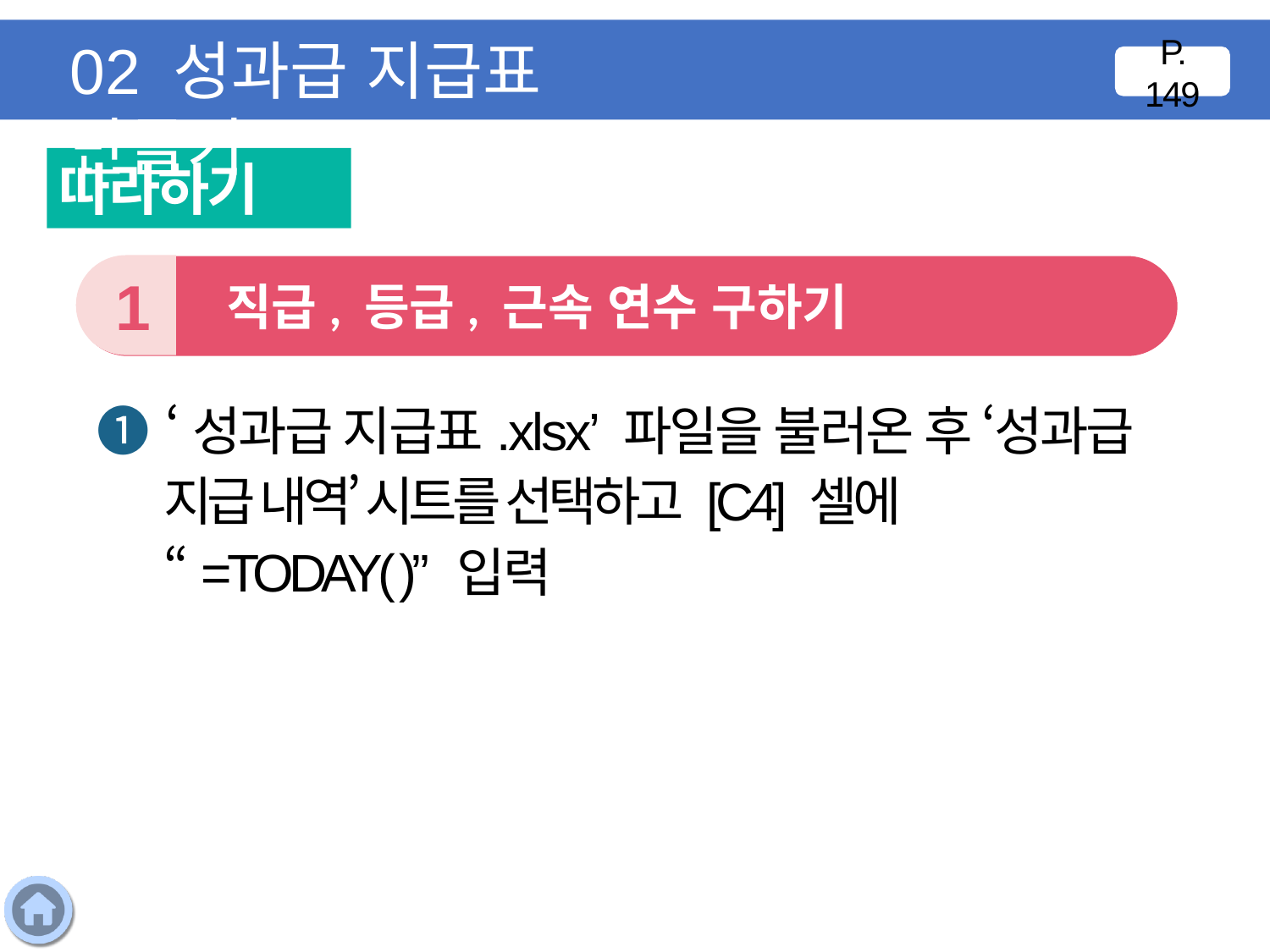

02 성과급 지급표 만들기
P. 149
따라하기
1
        직급, 등급, 근속 연수 구하기
❶ ‘성과급 지급표.xlsx’ 파일을 불러온 후 ‘성과급 지급 내역’ 시트를 선택하고 [C4] 셀에 “=TODAY( )” 입력